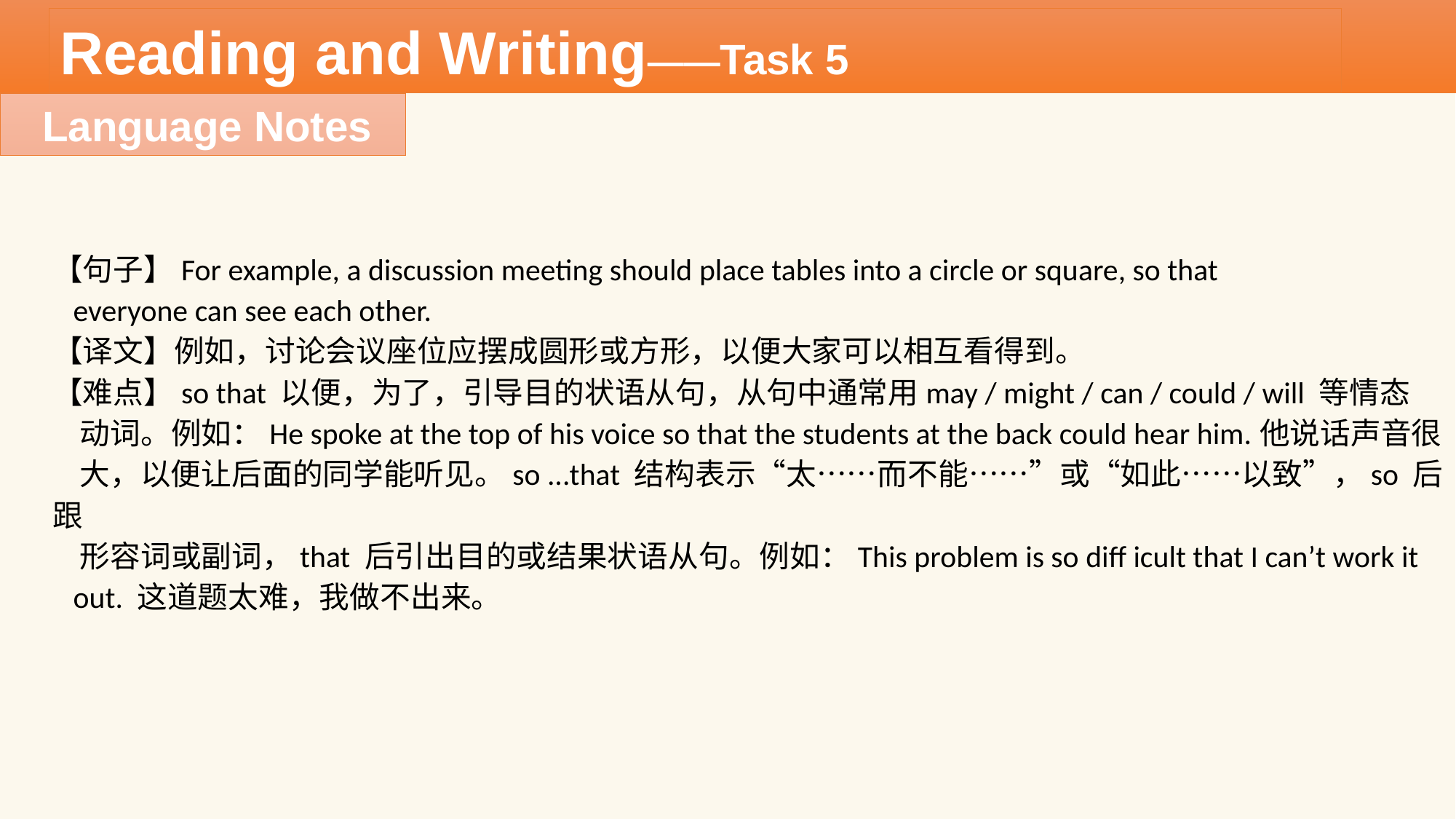

Reading and Writing——Task 5
Language Notes
【句子】For example, a discussion meeting should place tables into a circle or square, so that
   everyone can see each other.
【译文】例如，讨论会议座位应摆成圆形或方形，以便大家可以相互看得到。
【难点】so that 以便，为了，引导目的状语从句，从句中通常用may / might / can / could / will 等情态
   动词。例如：He spoke at the top of his voice so that the students at the back could hear him.他说话声音很
   大，以便让后面的同学能听见。so ...that 结构表示“太……而不能……”或“如此……以致”，so 后跟
   形容词或副词，that 后引出目的或结果状语从句。例如：This problem is so diff icult that I can’t work it
   out. 这道题太难，我做不出来。